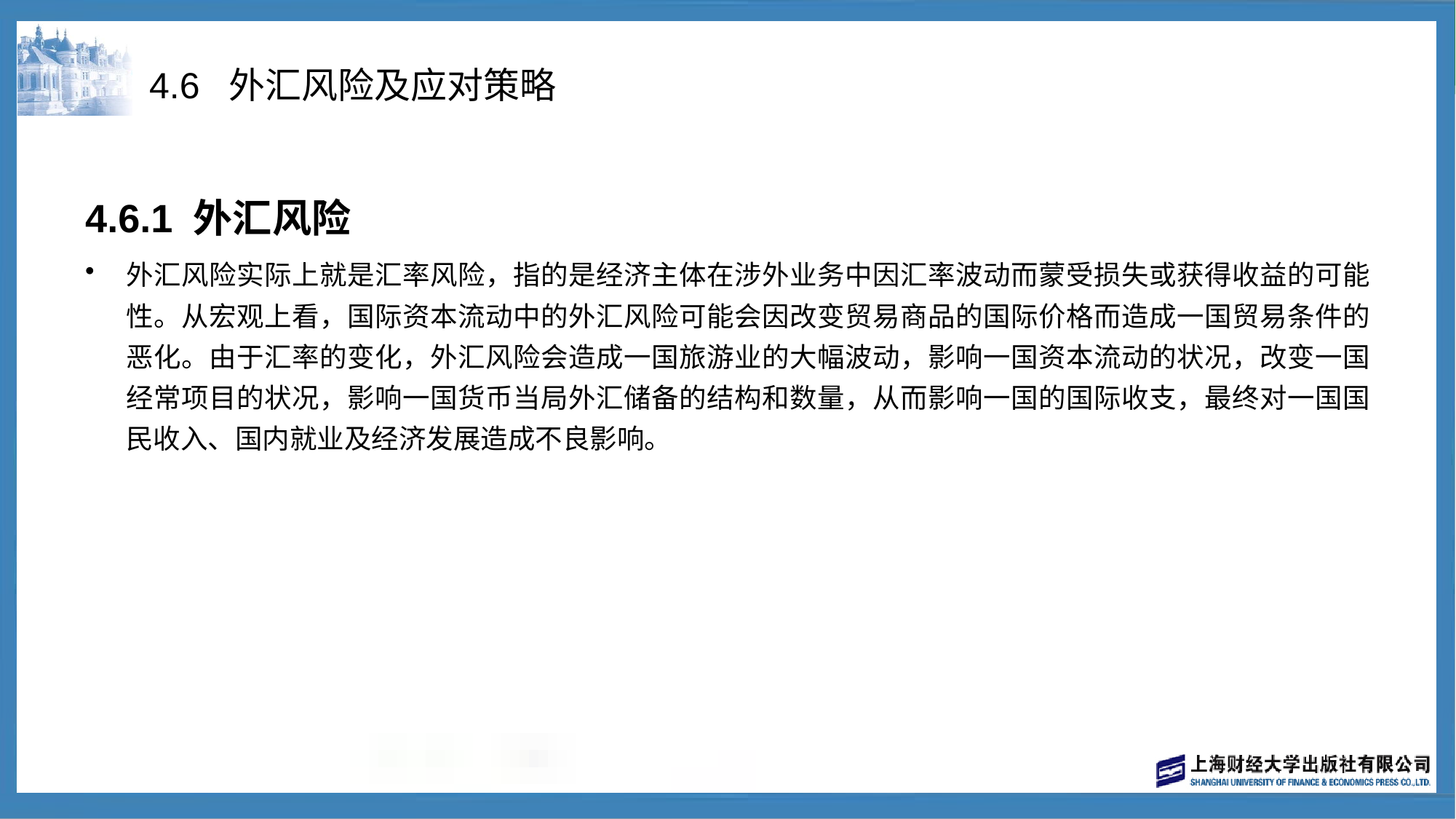

# 4.6  外汇风险及应对策略
4.6.1 外汇风险
外汇风险实际上就是汇率风险，指的是经济主体在涉外业务中因汇率波动而蒙受损失或获得收益的可能性。从宏观上看，国际资本流动中的外汇风险可能会因改变贸易商品的国际价格而造成一国贸易条件的恶化。由于汇率的变化，外汇风险会造成一国旅游业的大幅波动，影响一国资本流动的状况，改变一国经常项目的状况，影响一国货币当局外汇储备的结构和数量，从而影响一国的国际收支，最终对一国国民收入、国内就业及经济发展造成不良影响。